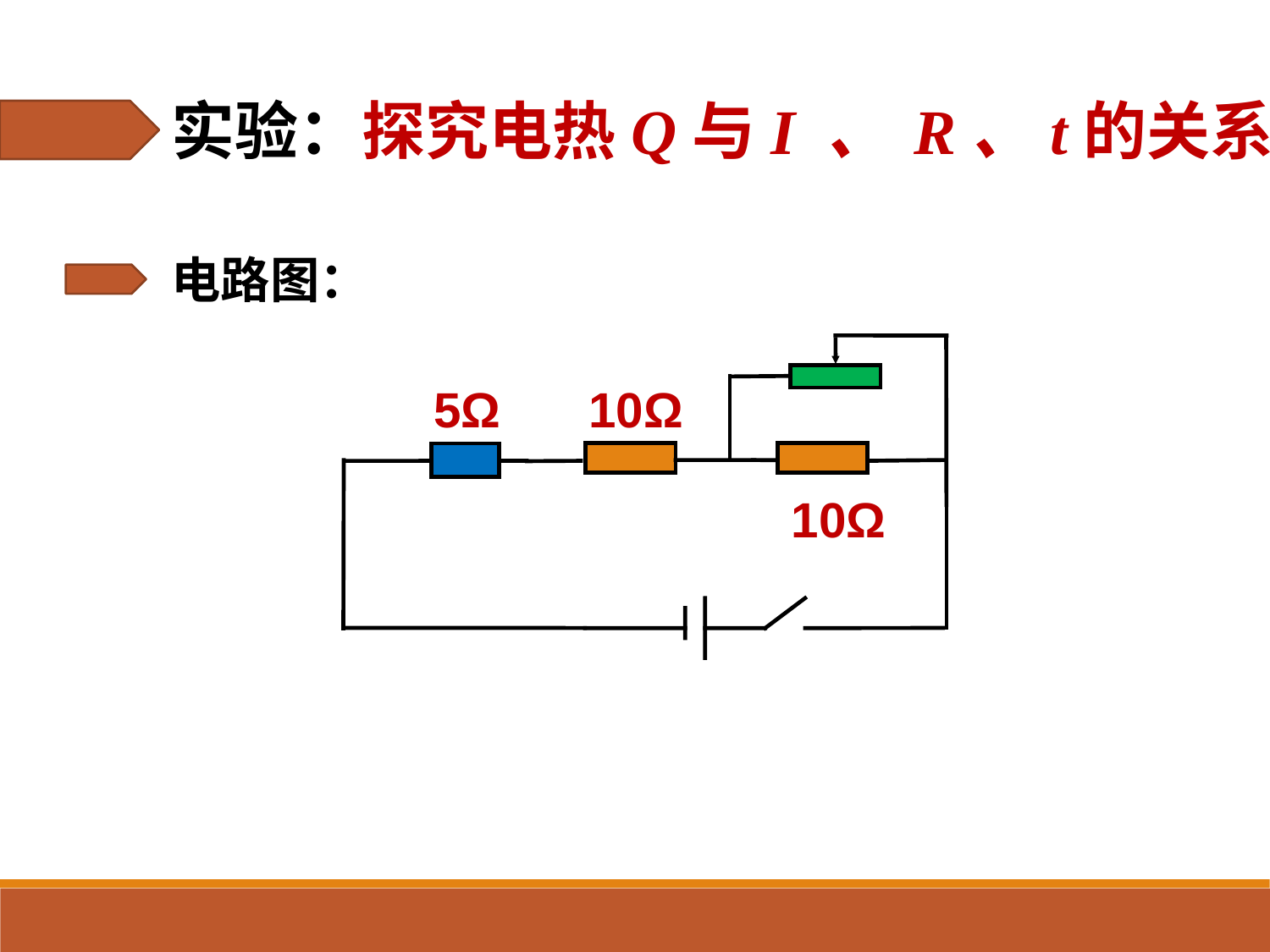

实验：探究电热Q与I 、 R、t的关系；

电路图：

5Ω
10Ω

10Ω